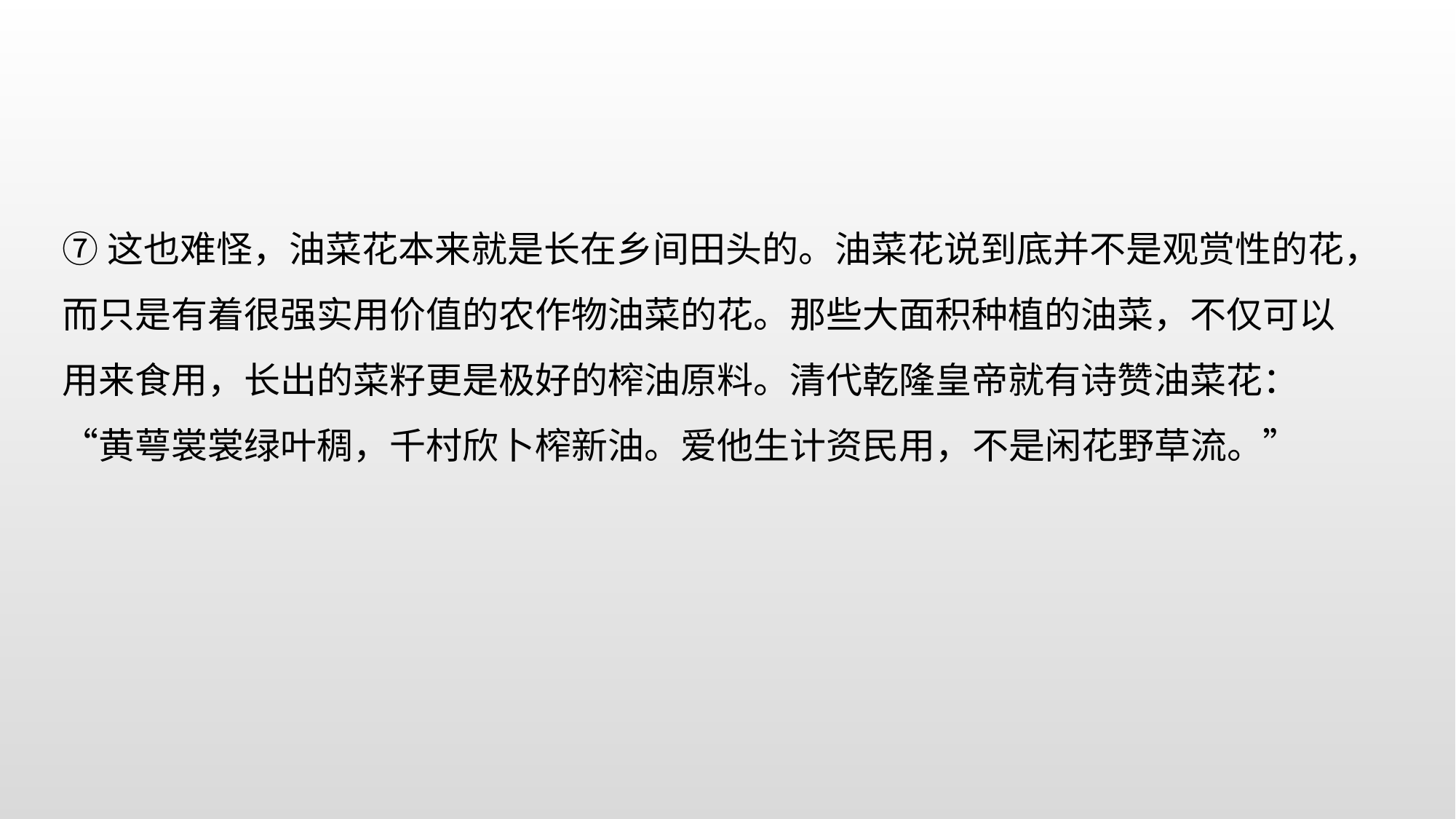

⑦这也难怪，油菜花本来就是长在乡间田头的。油菜花说到底并不是观赏性的花，而只是有着很强实用价值的农作物油菜的花。那些大面积种植的油菜，不仅可以用来食用，长出的菜籽更是极好的榨油原料。清代乾隆皇帝就有诗赞油菜花：“黄萼裳裳绿叶稠，千村欣卜榨新油。爱他生计资民用，不是闲花野草流。”